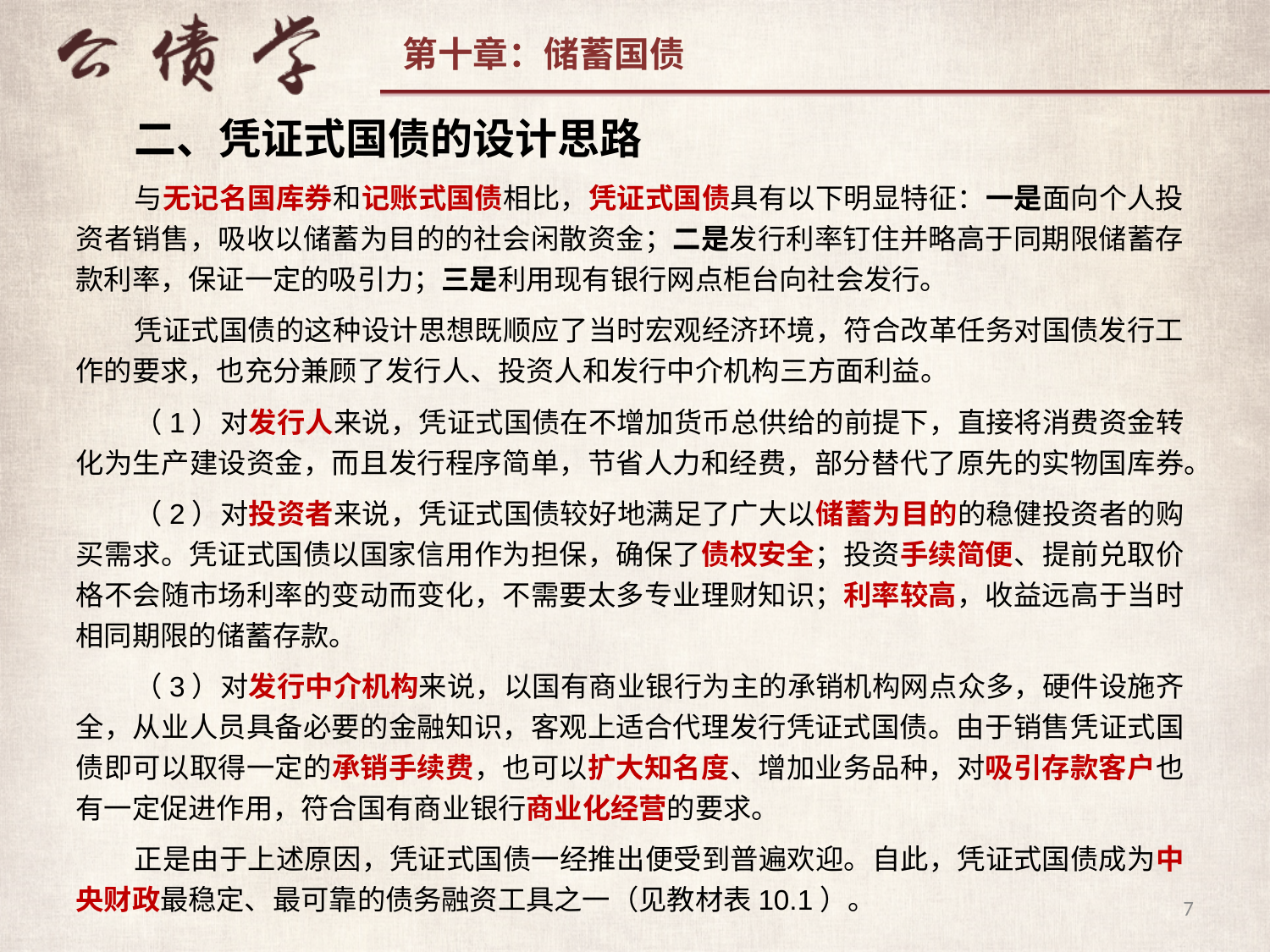

二、凭证式国债的设计思路
与无记名国库券和记账式国债相比，凭证式国债具有以下明显特征：一是面向个人投资者销售，吸收以储蓄为目的的社会闲散资金；二是发行利率钉住并略高于同期限储蓄存款利率，保证一定的吸引力；三是利用现有银行网点柜台向社会发行。
凭证式国债的这种设计思想既顺应了当时宏观经济环境，符合改革任务对国债发行工作的要求，也充分兼顾了发行人、投资人和发行中介机构三方面利益。
（1）对发行人来说，凭证式国债在不增加货币总供给的前提下，直接将消费资金转化为生产建设资金，而且发行程序简单，节省人力和经费，部分替代了原先的实物国库券。
（2）对投资者来说，凭证式国债较好地满足了广大以储蓄为目的的稳健投资者的购买需求。凭证式国债以国家信用作为担保，确保了债权安全；投资手续简便、提前兑取价格不会随市场利率的变动而变化，不需要太多专业理财知识；利率较高，收益远高于当时相同期限的储蓄存款。
（3）对发行中介机构来说，以国有商业银行为主的承销机构网点众多，硬件设施齐全，从业人员具备必要的金融知识，客观上适合代理发行凭证式国债。由于销售凭证式国债即可以取得一定的承销手续费，也可以扩大知名度、增加业务品种，对吸引存款客户也有一定促进作用，符合国有商业银行商业化经营的要求。
正是由于上述原因，凭证式国债一经推出便受到普遍欢迎。自此，凭证式国债成为中央财政最稳定、最可靠的债务融资工具之一（见教材表10.1）。
7